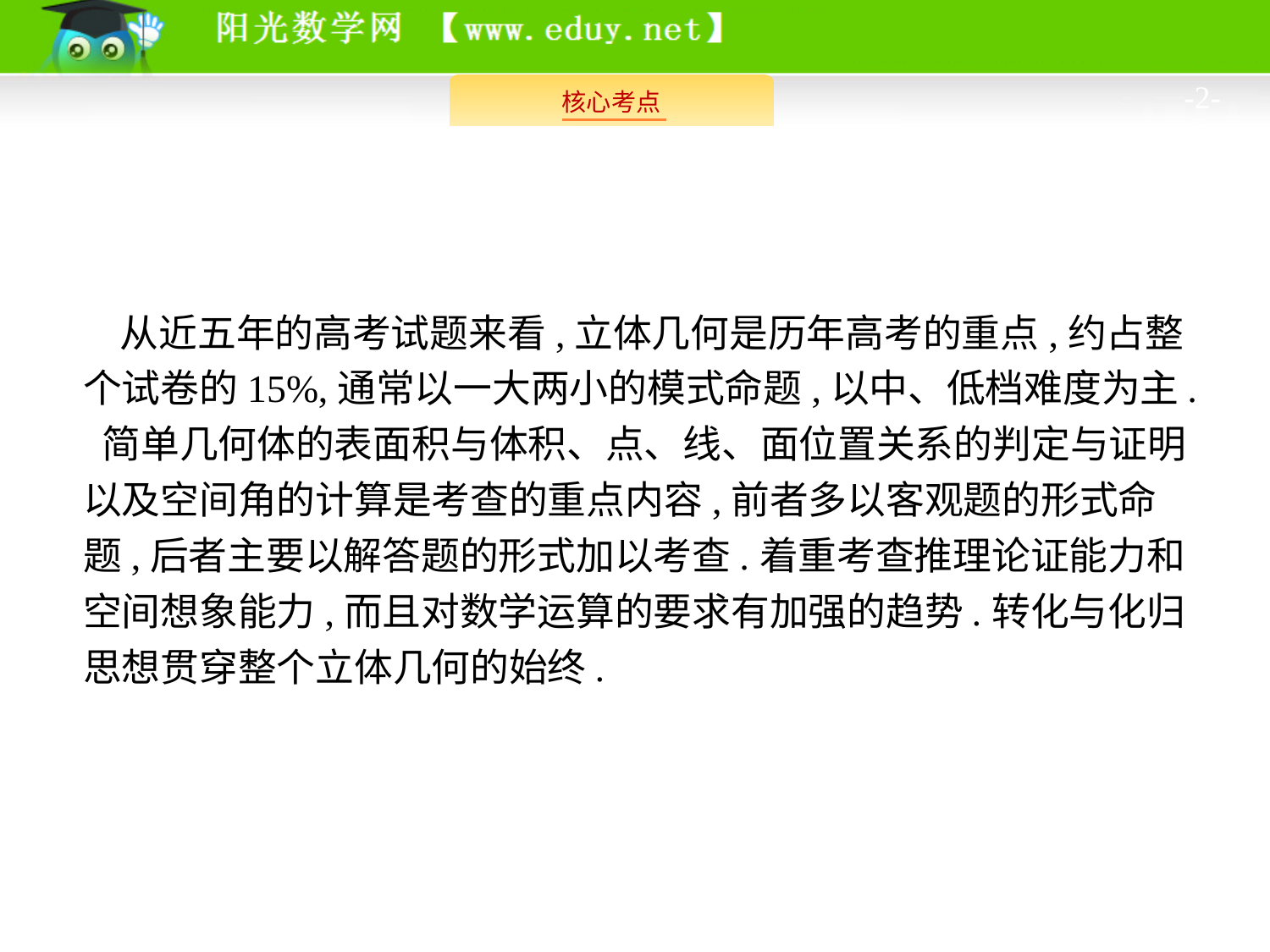

-2-
从近五年的高考试题来看,立体几何是历年高考的重点,约占整个试卷的15%,通常以一大两小的模式命题,以中、低档难度为主. 简单几何体的表面积与体积、点、线、面位置关系的判定与证明以及空间角的计算是考查的重点内容,前者多以客观题的形式命题,后者主要以解答题的形式加以考查.着重考查推理论证能力和空间想象能力,而且对数学运算的要求有加强的趋势.转化与化归思想贯穿整个立体几何的始终.